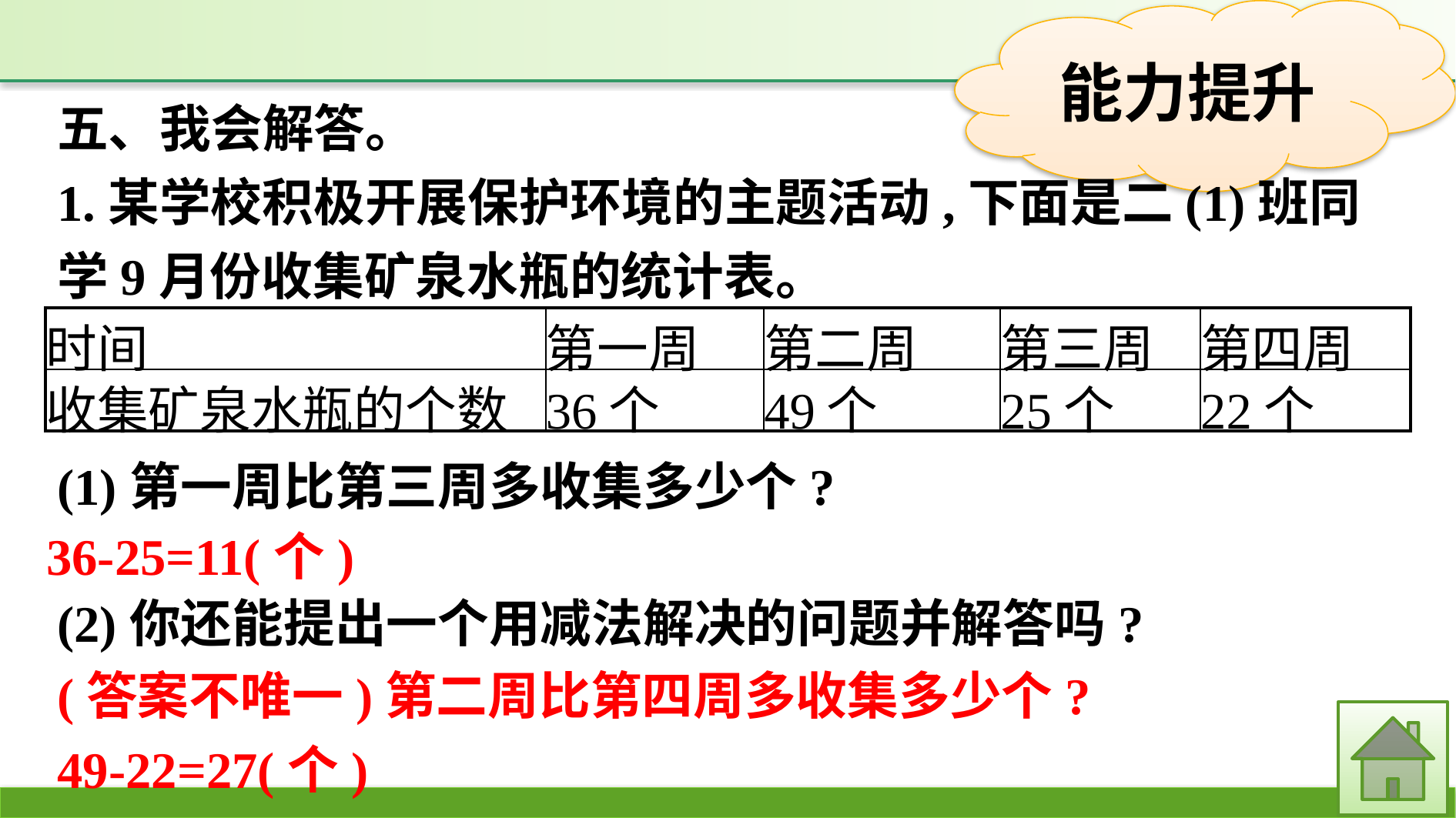

五、我会解答。
1.某学校积极开展保护环境的主题活动,下面是二(1)班同学9月份收集矿泉水瓶的统计表。
| 时间 | 第一周 | 第二周 | 第三周 | 第四周 |
| --- | --- | --- | --- | --- |
| 收集矿泉水瓶的个数 | 36个 | 49个 | 25个 | 22个 |
(1)第一周比第三周多收集多少个?
36-25=11(个)
(2)你还能提出一个用减法解决的问题并解答吗?
(答案不唯一)第二周比第四周多收集多少个?
49-22=27(个)